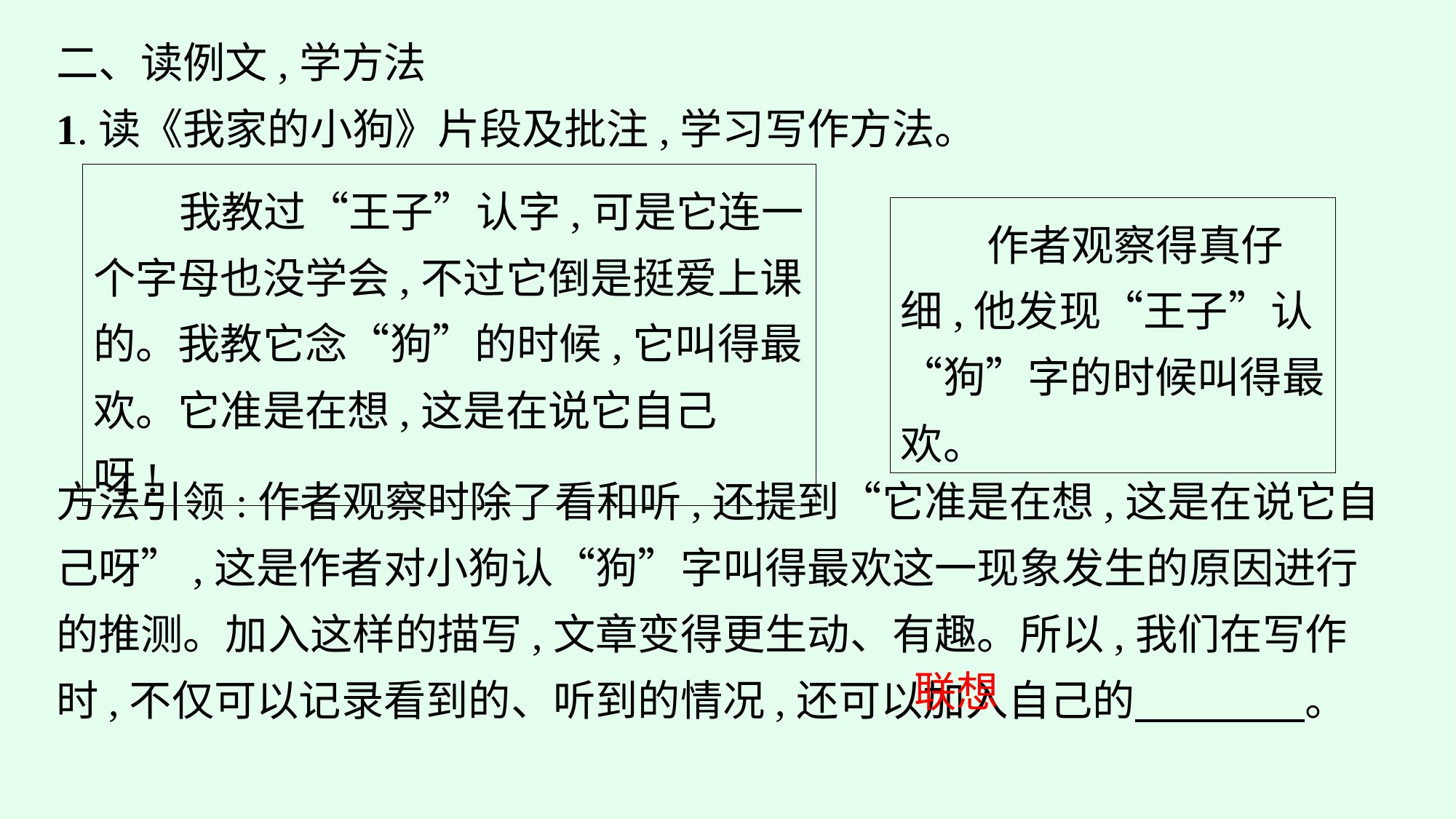

二、读例文,学方法
1.读《我家的小狗》片段及批注,学习写作方法。
我教过“王子”认字,可是它连一个字母也没学会,不过它倒是挺爱上课的。我教它念“狗”的时候,它叫得最欢。它准是在想,这是在说它自己呀!
作者观察得真仔细,他发现“王子”认“狗”字的时候叫得最欢。
方法引领:作者观察时除了看和听,还提到“它准是在想,这是在说它自己呀”,这是作者对小狗认“狗”字叫得最欢这一现象发生的原因进行的推测。加入这样的描写,文章变得更生动、有趣。所以,我们在写作时,不仅可以记录看到的、听到的情况,还可以加入自己的　　　　。
联想